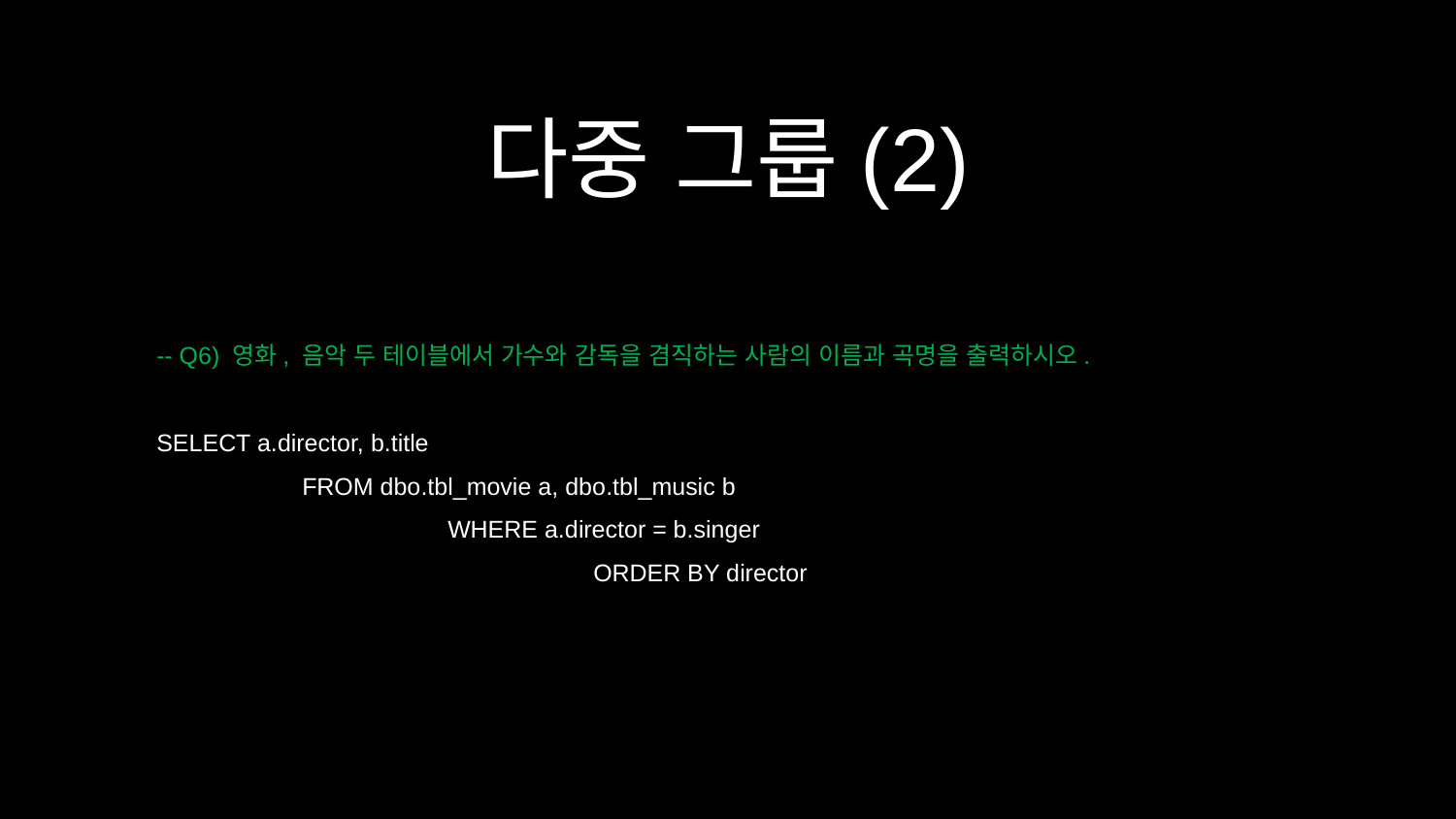

다중 그룹(2)
-- Q6) 영화, 음악 두 테이블에서 가수와 감독을 겸직하는 사람의 이름과 곡명을 출력하시오.

SELECT a.director, b.title
	FROM dbo.tbl_movie a, dbo.tbl_music b
		WHERE a.director = b.singer
			ORDER BY director